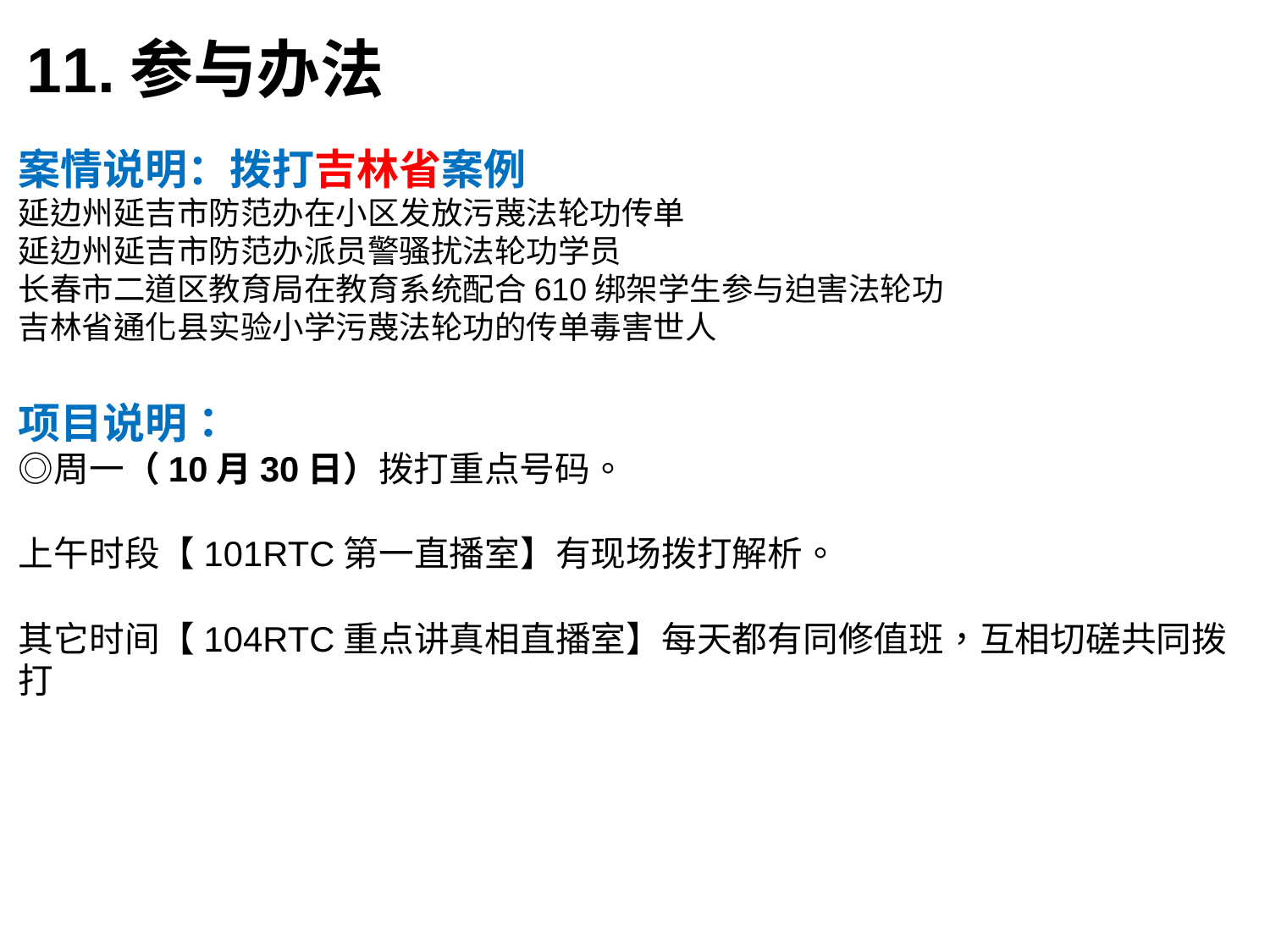

11.参与办法
案情说明：拨打吉林省案例
延边州延吉市防范办在小区发放污蔑法轮功传单
延边州延吉市防范办派员警骚扰法轮功学员
长春市二道区教育局在教育系统配合610绑架学生参与迫害法轮功
吉林省通化县实验小学污蔑法轮功的传单毒害世人

项目说明：
◎周一（10月30日）拨打重点号码。
上午时段【101RTC第一直播室】有现场拨打解析。

其它时间【104RTC重点讲真相直播室】每天都有同修值班，互相切磋共同拨打